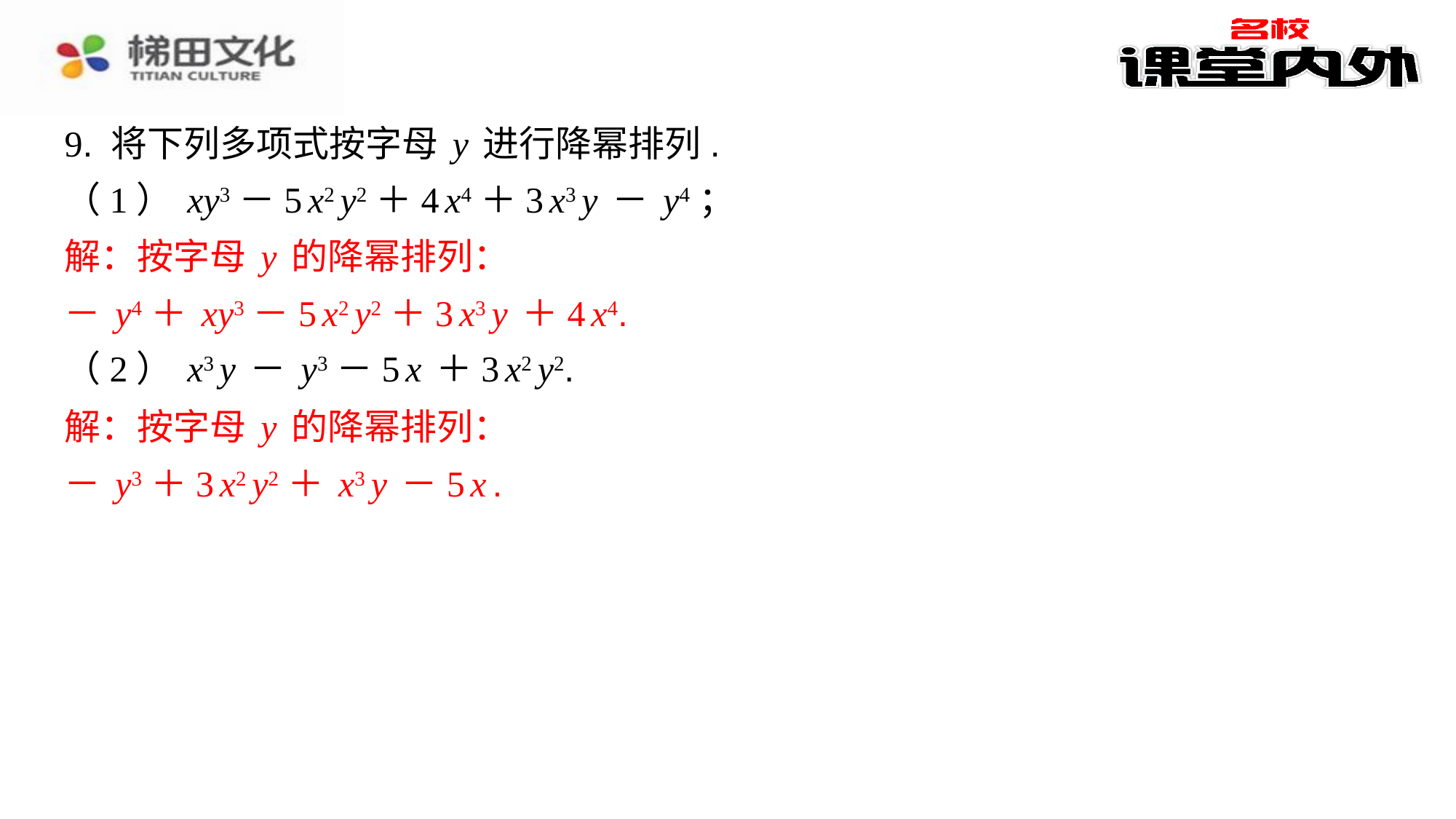

9. 将下列多项式按字母y进行降幂排列.
（1）xy3－5x2y2＋4x4＋3x3y－y4；
解：按字母y的降幂排列：
－y4＋xy3－5x2y2＋3x3y＋4x4.
（2）x3y－y3－5x＋3x2y2.
解：按字母y的降幂排列：
－y3＋3x2y2＋x3y－5x.
解：按字母y的降幂排列：
－y4＋xy3－5x2y2＋3x3y＋4x4.
解：按字母y的降幂排列：
－y3＋3x2y2＋x3y－5x.